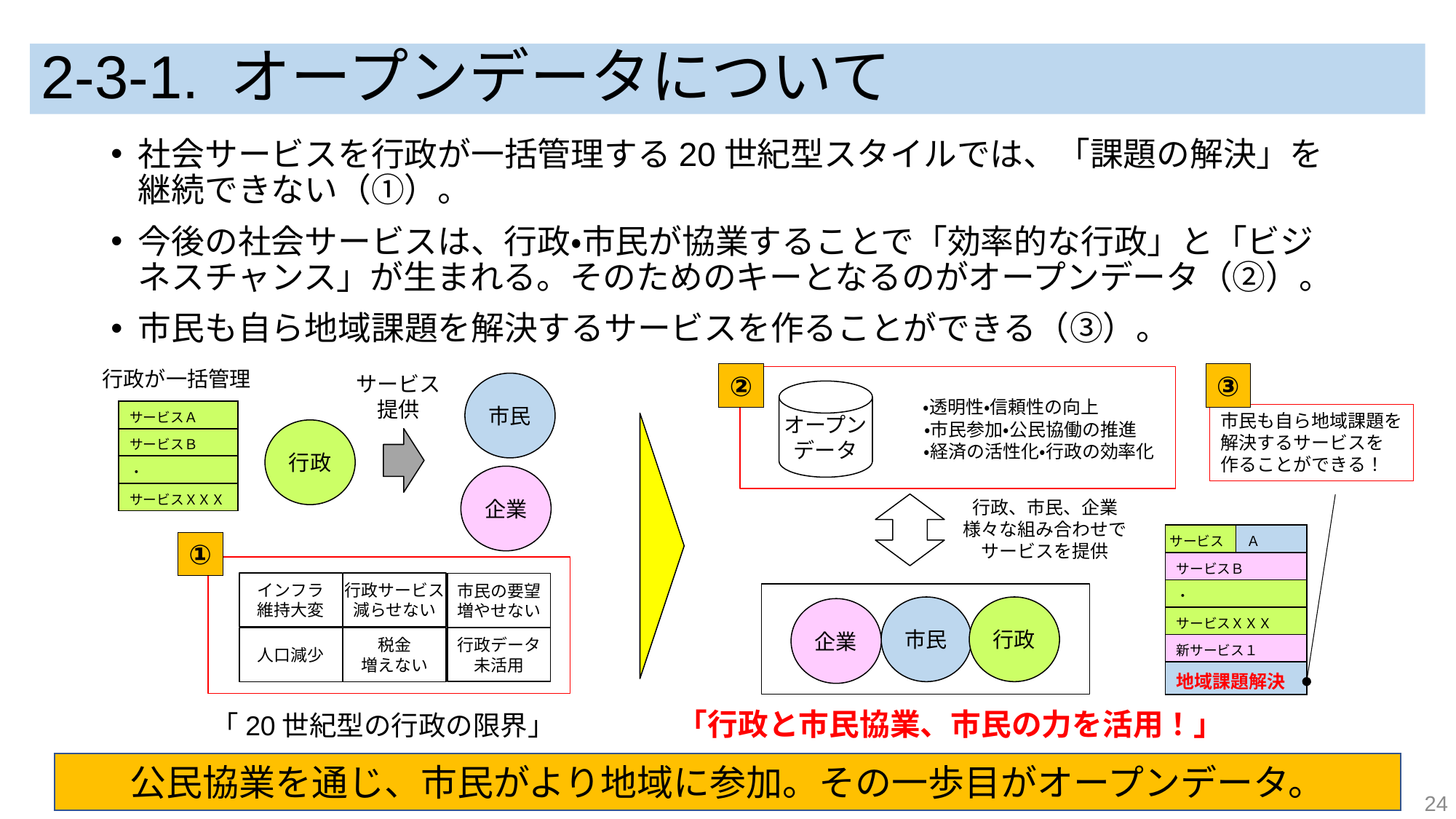

# 2-3-1. オープンデータについて
社会サービスを行政が一括管理する20世紀型スタイルでは、「課題の解決」を継続できない（①）。
今後の社会サービスは、行政・市民が協業することで「効率的な行政」と「ビジネスチャンス」が生まれる。そのためのキーとなるのがオープンデータ（②）。
市民も自ら地域課題を解決するサービスを作ることができる（③）。
行政が一括管理
②
③
サービス
提供
　　　　　・透明性・信頼性の向上
　　　　　　　　・市民参加・公民協働の推進
　　　　　　　　　・経済の活性化・行政の効率化
市民
オープン
データ
| サービスＡ |
| --- |
| サービスＢ |
| ・ |
| サービスＸＸＸ |
市民も自ら地域課題を
解決するサービスを
作ることができる！
行政

企業
行政、市民、企業
様々な組み合わせでサービスを提供

| サービス | Ａ |
| --- | --- |
| サービスＢ |  |
| ・ |  |
| サービスＸＸＸ |  |
| 新サービス１ |  |
| 地域課題解決 |  |
①

インフラ
維持大変
行政サービス
減らせない
市民の要望
増やせない

市民
行政
企業
行政データ
未活用
人口減少
税金
増えない
「行政と市民協業、市民の力を活用！」
「20世紀型の行政の限界」
公民協業を通じ、市民がより地域に参加。その一歩目がオープンデータ。
24